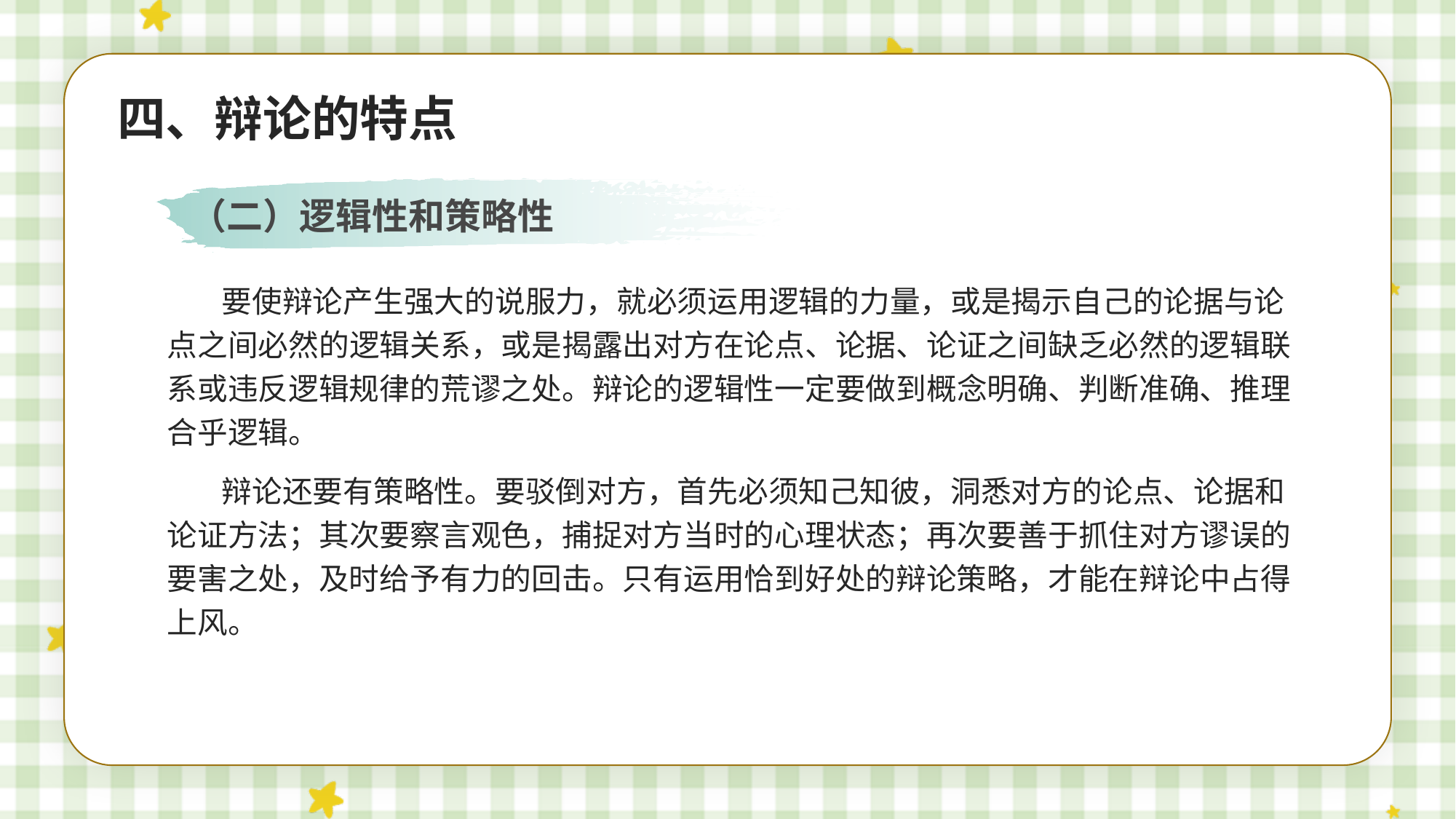

四、辩论的特点
（二）逻辑性和策略性
要使辩论产生强大的说服力，就必须运用逻辑的力量，或是揭示自己的论据与论点之间必然的逻辑关系，或是揭露出对方在论点、论据、论证之间缺乏必然的逻辑联系或违反逻辑规律的荒谬之处。辩论的逻辑性一定要做到概念明确、判断准确、推理合乎逻辑。
辩论还要有策略性。要驳倒对方，首先必须知己知彼，洞悉对方的论点、论据和论证方法；其次要察言观色，捕捉对方当时的心理状态；再次要善于抓住对方谬误的要害之处，及时给予有力的回击。只有运用恰到好处的辩论策略，才能在辩论中占得上风。